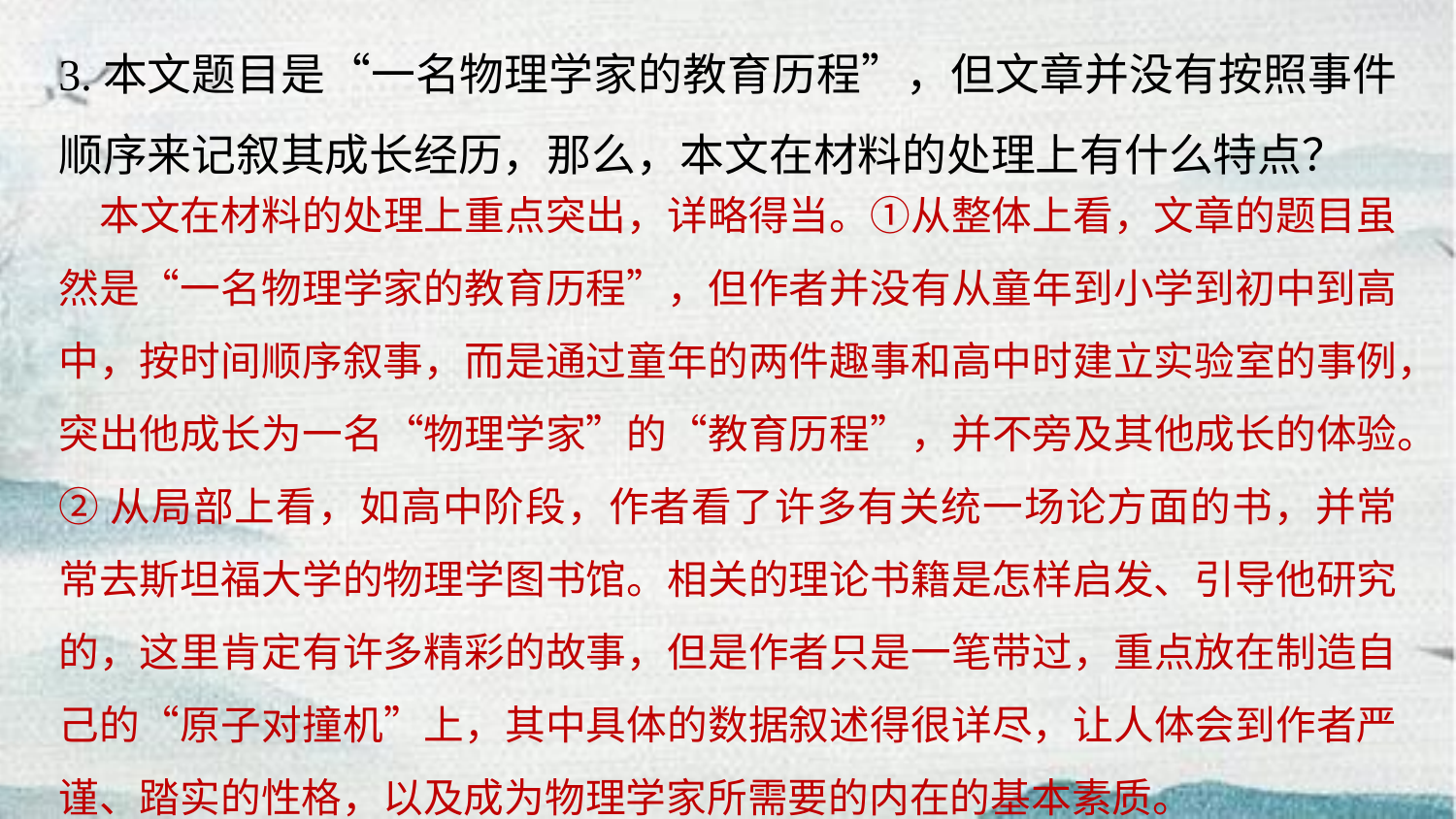

3.本文题目是“一名物理学家的教育历程”，但文章并没有按照事件顺序来记叙其成长经历，那么，本文在材料的处理上有什么特点？
　本文在材料的处理上重点突出，详略得当。①从整体上看，文章的题目虽然是“一名物理学家的教育历程”，但作者并没有从童年到小学到初中到高中，按时间顺序叙事，而是通过童年的两件趣事和高中时建立实验室的事例，突出他成长为一名“物理学家”的“教育历程”，并不旁及其他成长的体验。
②从局部上看，如高中阶段，作者看了许多有关统一场论方面的书，并常常去斯坦福大学的物理学图书馆。相关的理论书籍是怎样启发、引导他研究的，这里肯定有许多精彩的故事，但是作者只是一笔带过，重点放在制造自己的“原子对撞机”上，其中具体的数据叙述得很详尽，让人体会到作者严谨、踏实的性格，以及成为物理学家所需要的内在的基本素质。